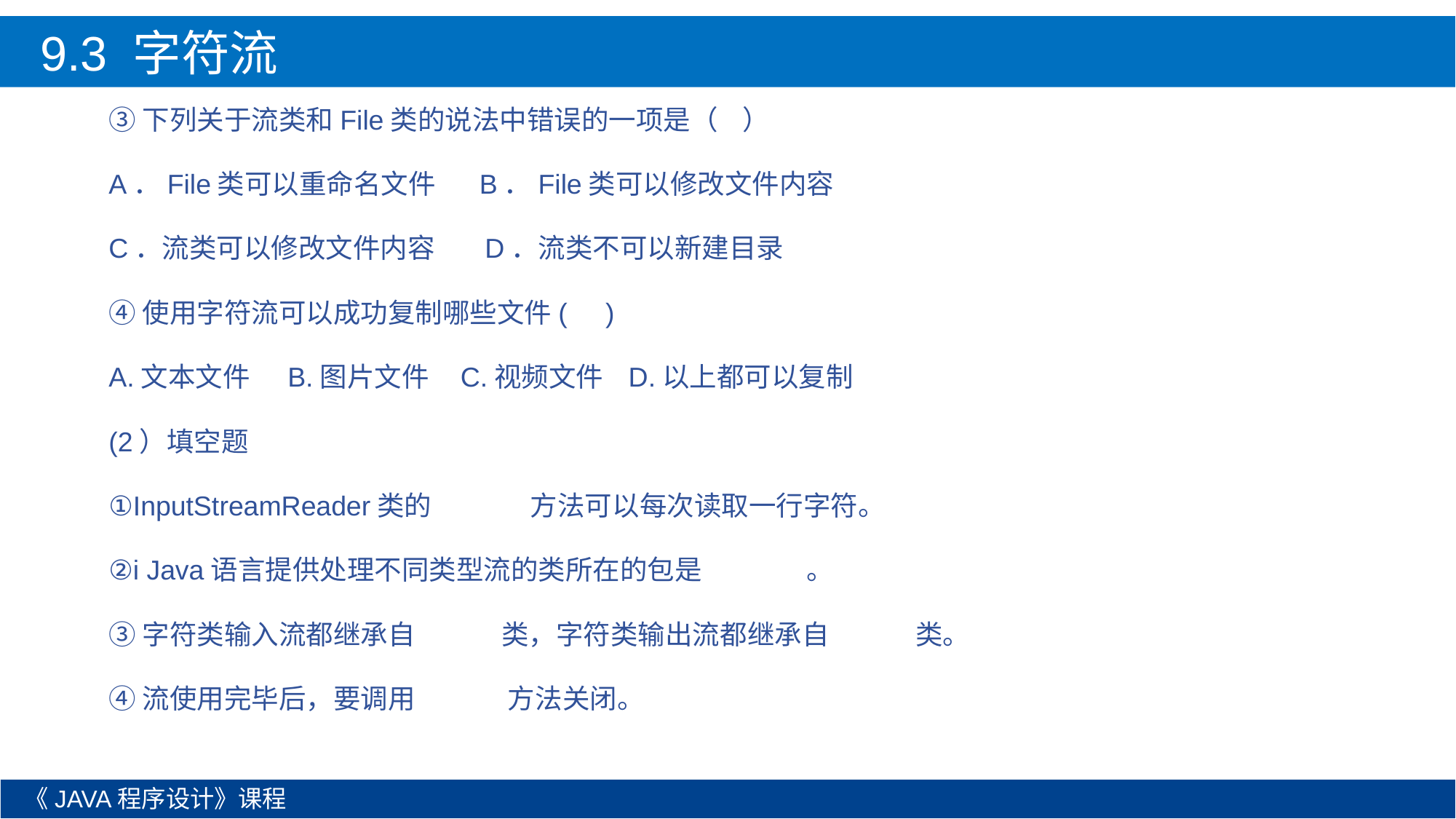

9.3 字符流
③下列关于流类和File类的说法中错误的一项是（    ）
A．File类可以重命名文件      B．File类可以修改文件内容
C．流类可以修改文件内容       D．流类不可以新建目录
④使用字符流可以成功复制哪些文件(     )
A.文本文件     B.图片文件    C.视频文件   D.以上都可以复制
(2）填空题
①InputStreamReader类的                方法可以每次读取一行字符。
②i Java语言提供处理不同类型流的类所在的包是                 。
③字符类输入流都继承自              类，字符类输出流都继承自              类。
④流使用完毕后，要调用               方法关闭。
《JAVA程序设计》课程